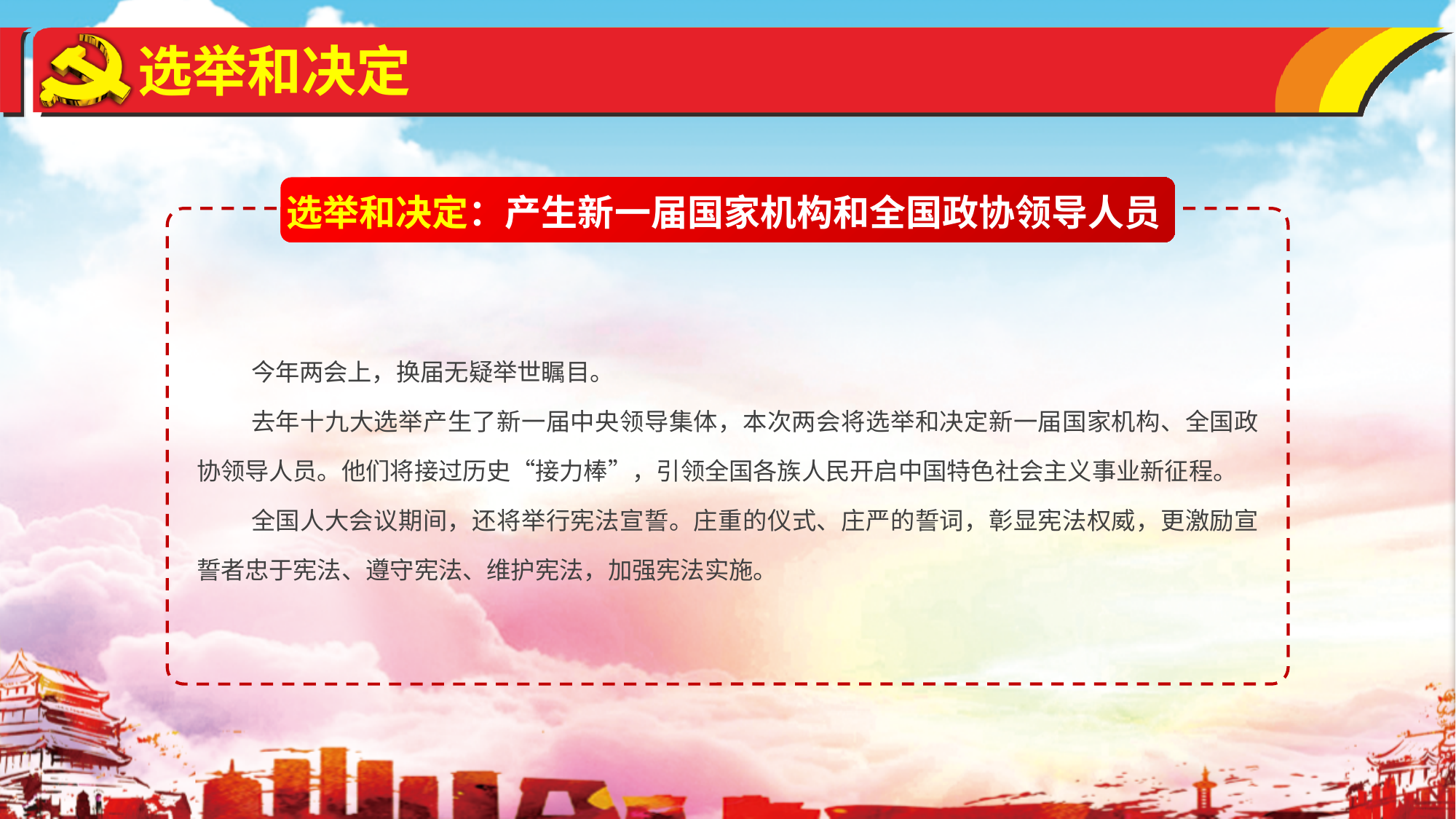

选举和决定

选举和决定：产生新一届国家机构和全国政协领导人员

今年两会上，换届无疑举世瞩目。
去年十九大选举产生了新一届中央领导集体，本次两会将选举和决定新一届国家机构、全国政协领导人员。他们将接过历史“接力棒”，引领全国各族人民开启中国特色社会主义事业新征程。
全国人大会议期间，还将举行宪法宣誓。庄重的仪式、庄严的誓词，彰显宪法权威，更激励宣誓者忠于宪法、遵守宪法、维护宪法，加强宪法实施。